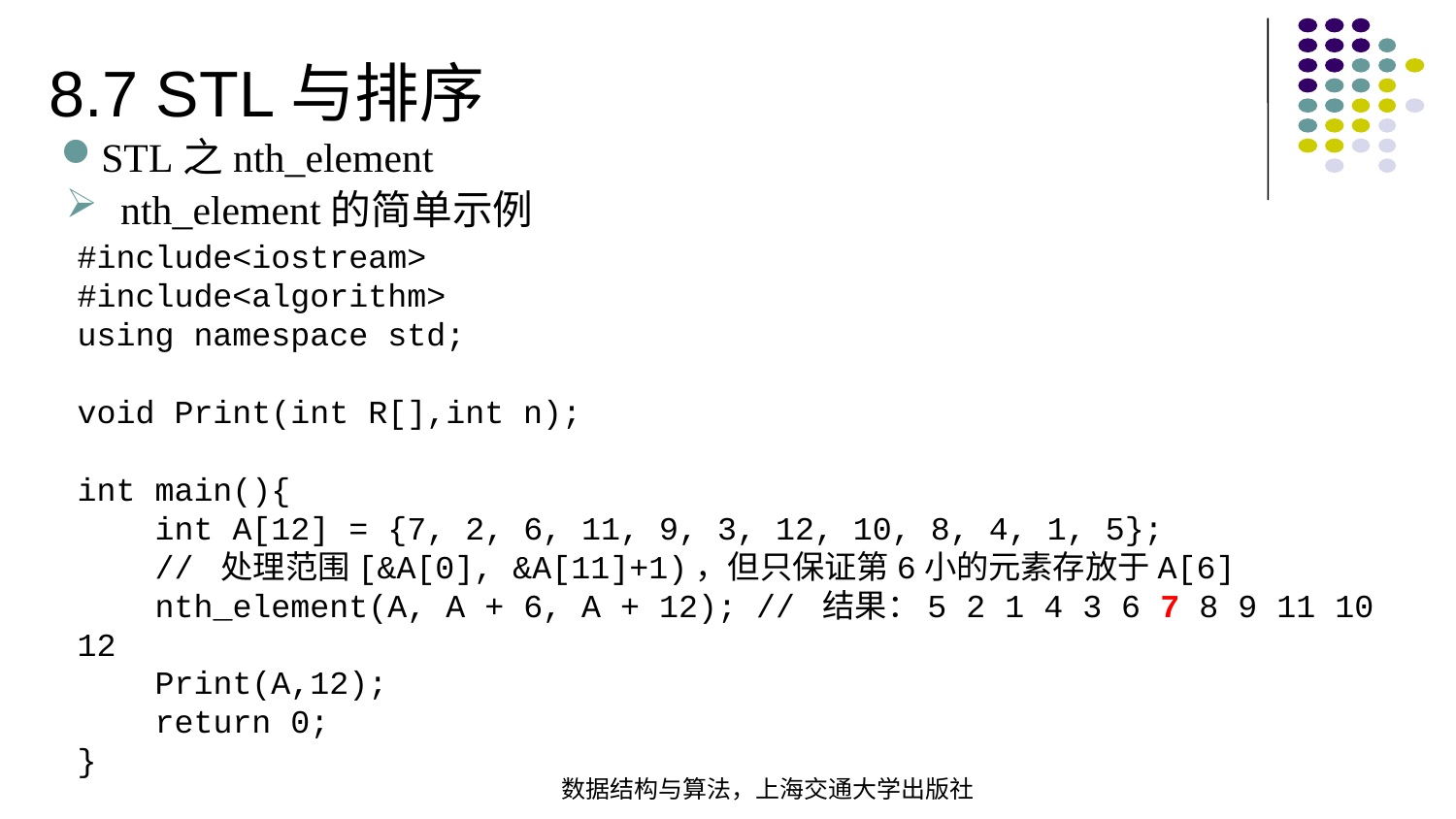

8.7 STL与排序
STL之nth_element
nth_element的简单示例
#include<iostream>#include<algorithm>using namespace std;
void Print(int R[],int n);
int main(){    int A[12] = {7, 2, 6, 11, 9, 3, 12, 10, 8, 4, 1, 5};    // 处理范围[&A[0], &A[11]+1)，但只保证第6小的元素存放于A[6]     nth_element(A, A + 6, A + 12); // 结果：5 2 1 4 3 6 7 8 9 11 10 12     Print(A,12);    return 0;}